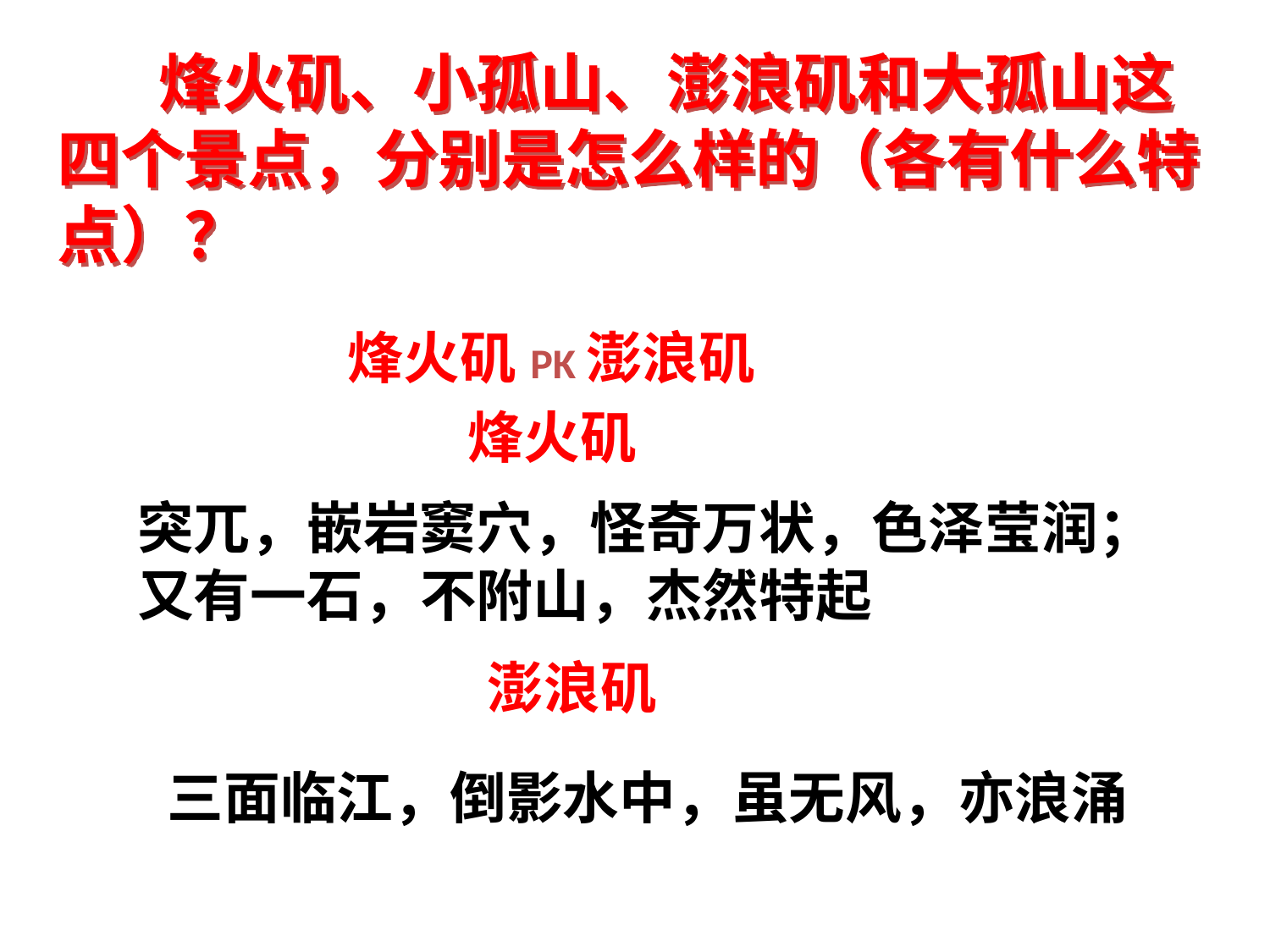

烽火矶、小孤山、澎浪矶和大孤山这四个景点，分别是怎么样的（各有什么特点）？
烽火矶PK澎浪矶
烽火矶
突兀，嵌岩窦穴，怪奇万状，色泽莹润；又有一石，不附山，杰然特起
澎浪矶
三面临江，倒影水中，虽无风，亦浪涌